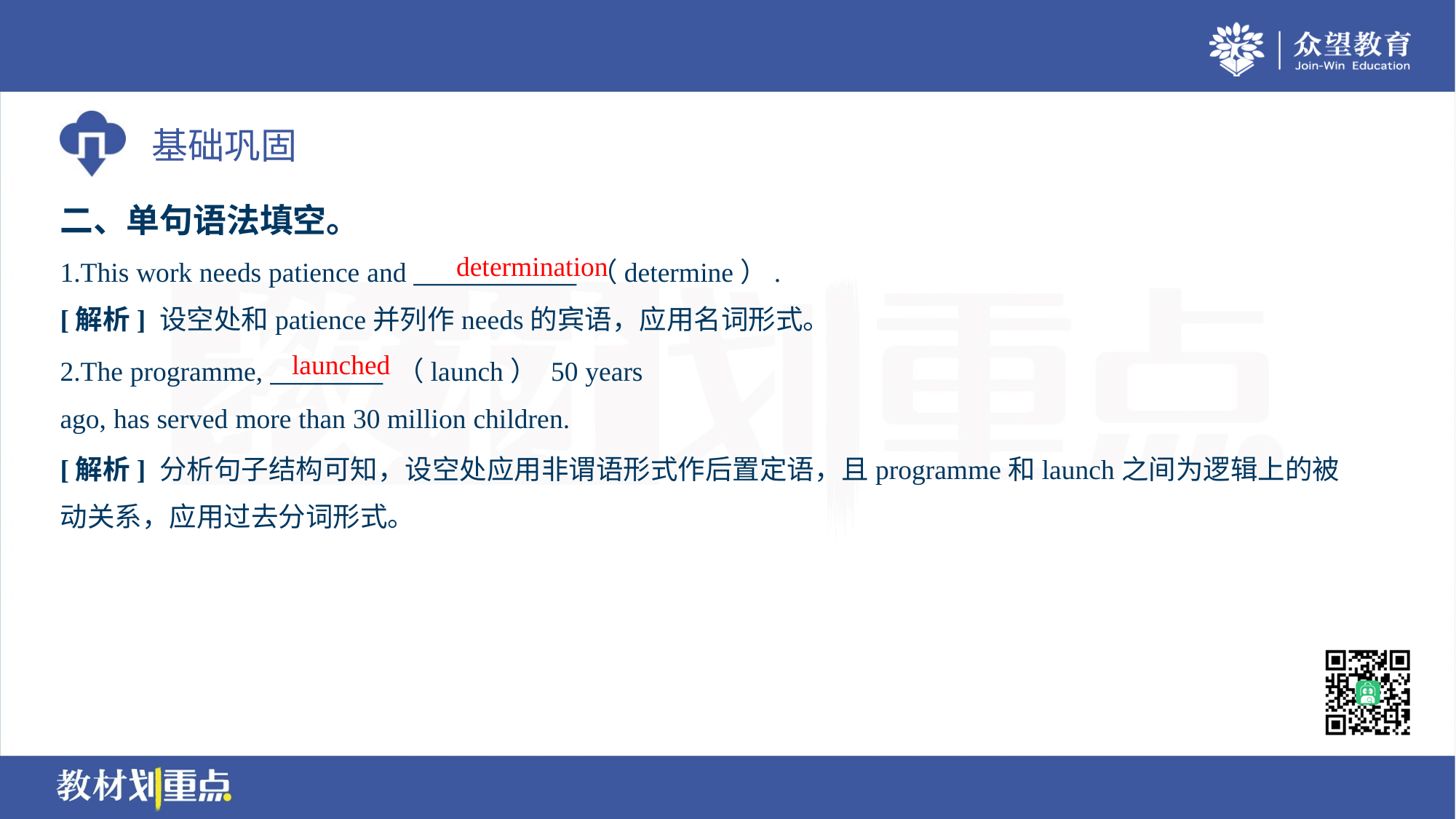

二、单句语法填空。
determination
1.This work needs patience and _____________ （determine）.
[解析] 设空处和patience并列作needs的宾语，应用名词形式。
launched
2.The programme, _________ （launch） 50 years
ago, has served more than 30 million children.
[解析] 分析句子结构可知，设空处应用非谓语形式作后置定语，且programme和launch之间为逻辑上的被
动关系，应用过去分词形式。